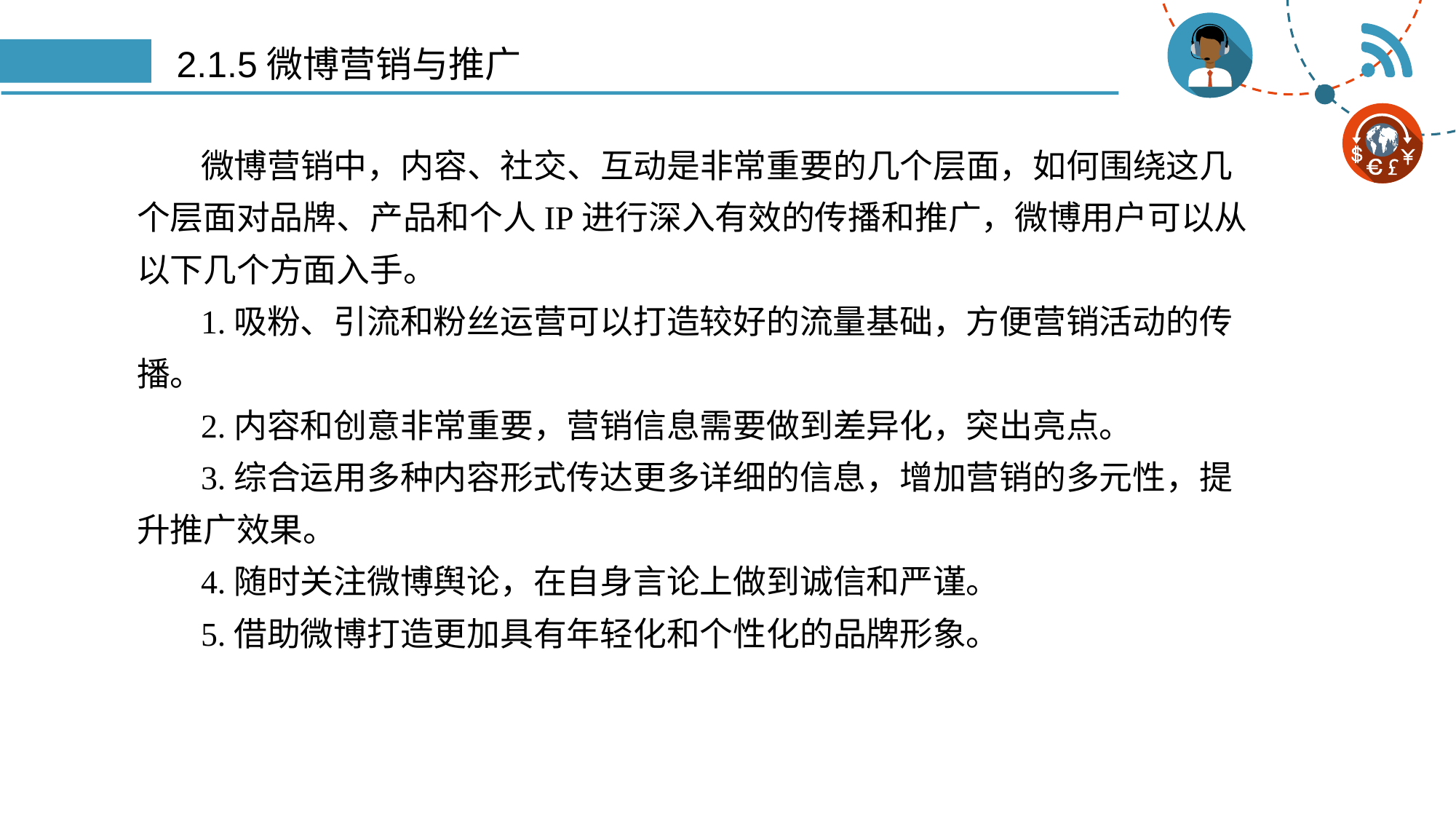

# 2.1.5微博营销与推广
微博营销中，内容、社交、互动是非常重要的几个层面，如何围绕这几个层面对品牌、产品和个人IP进行深入有效的传播和推广，微博用户可以从以下几个方面入手。
1.吸粉、引流和粉丝运营可以打造较好的流量基础，方便营销活动的传播。
2.内容和创意非常重要，营销信息需要做到差异化，突出亮点。
3.综合运用多种内容形式传达更多详细的信息，增加营销的多元性，提升推广效果。
4.随时关注微博舆论，在自身言论上做到诚信和严谨。
5.借助微博打造更加具有年轻化和个性化的品牌形象。